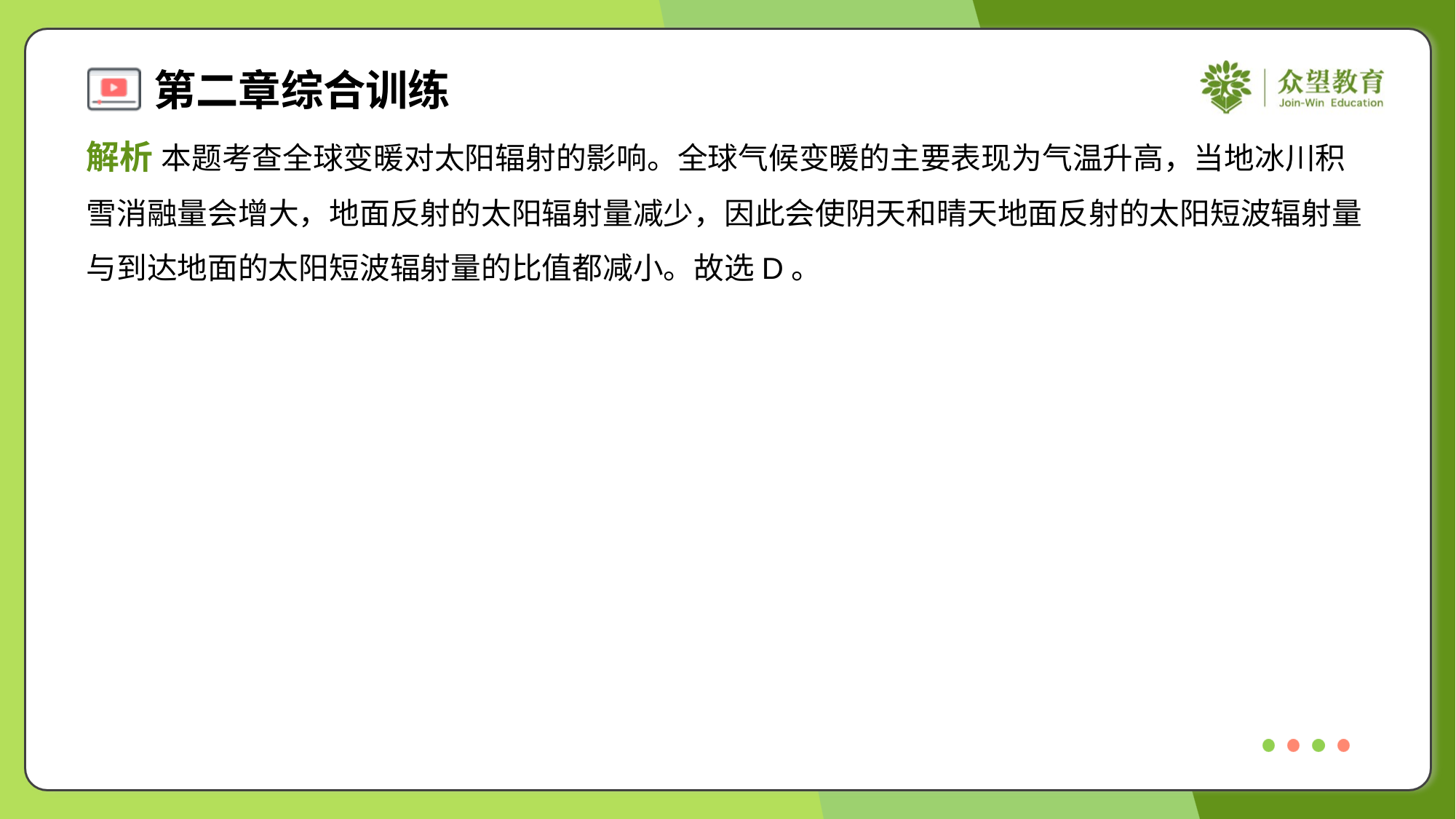

解析 本题考查全球变暖对太阳辐射的影响。全球气候变暖的主要表现为气温升高，当地冰川积
雪消融量会增大，地面反射的太阳辐射量减少，因此会使阴天和晴天地面反射的太阳短波辐射量
与到达地面的太阳短波辐射量的比值都减小。故选D。